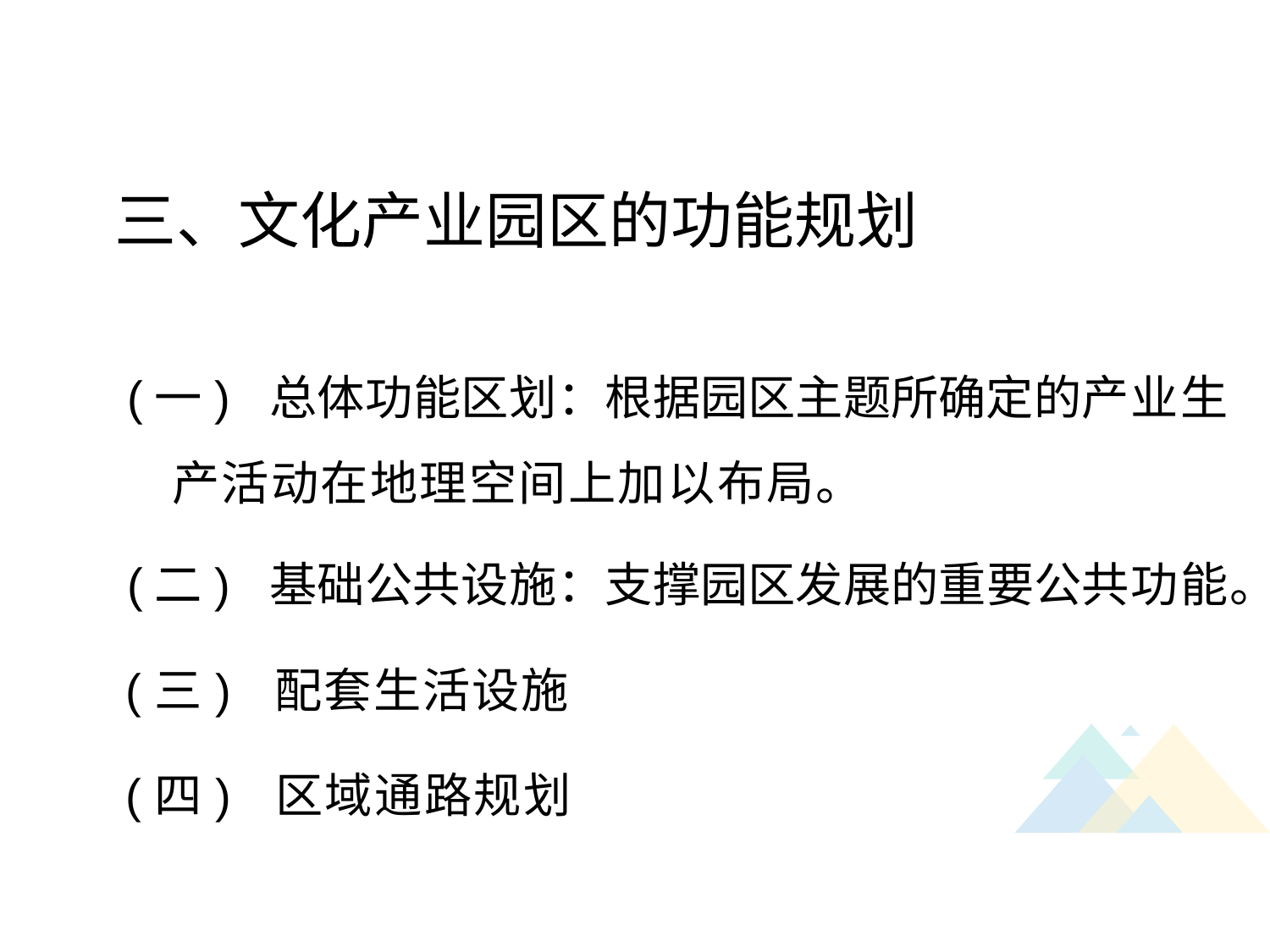

三、文化产业园区的功能规划

(一)  总体功能区划：根据园区主题所确定的产业生产活动在地理空间上加以布局。
(二)  基础公共设施：支撑园区发展的重要公共功能。
(三)  配套生活设施
(四)  区域通路规划